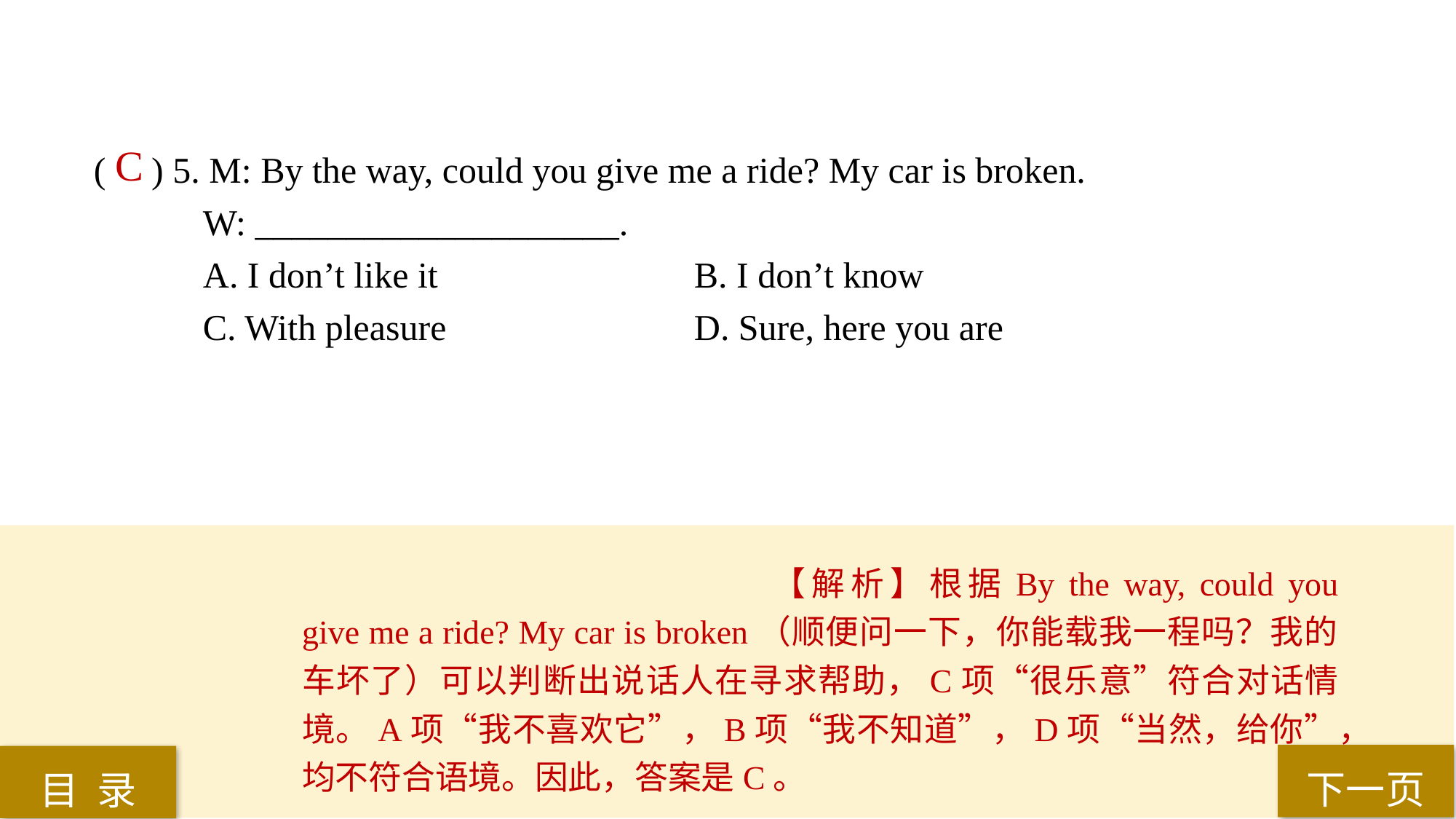

(     ) 5. M: By the way, could you give me a ride? My car is broken.
W: ____________________.
A. I don’t like it 			B. I don’t know
C. With pleasure 			D. Sure, here you are
C
【解析】根据By the way, could you give me a ride? My car is broken（顺便问一下，你能载我一程吗？我的车坏了）可以判断出说话人在寻求帮助，C项“很乐意”符合对话情境。A项“我不喜欢它”，B项“我不知道”，D项“当然，给你”，均不符合语境。因此，答案是C。